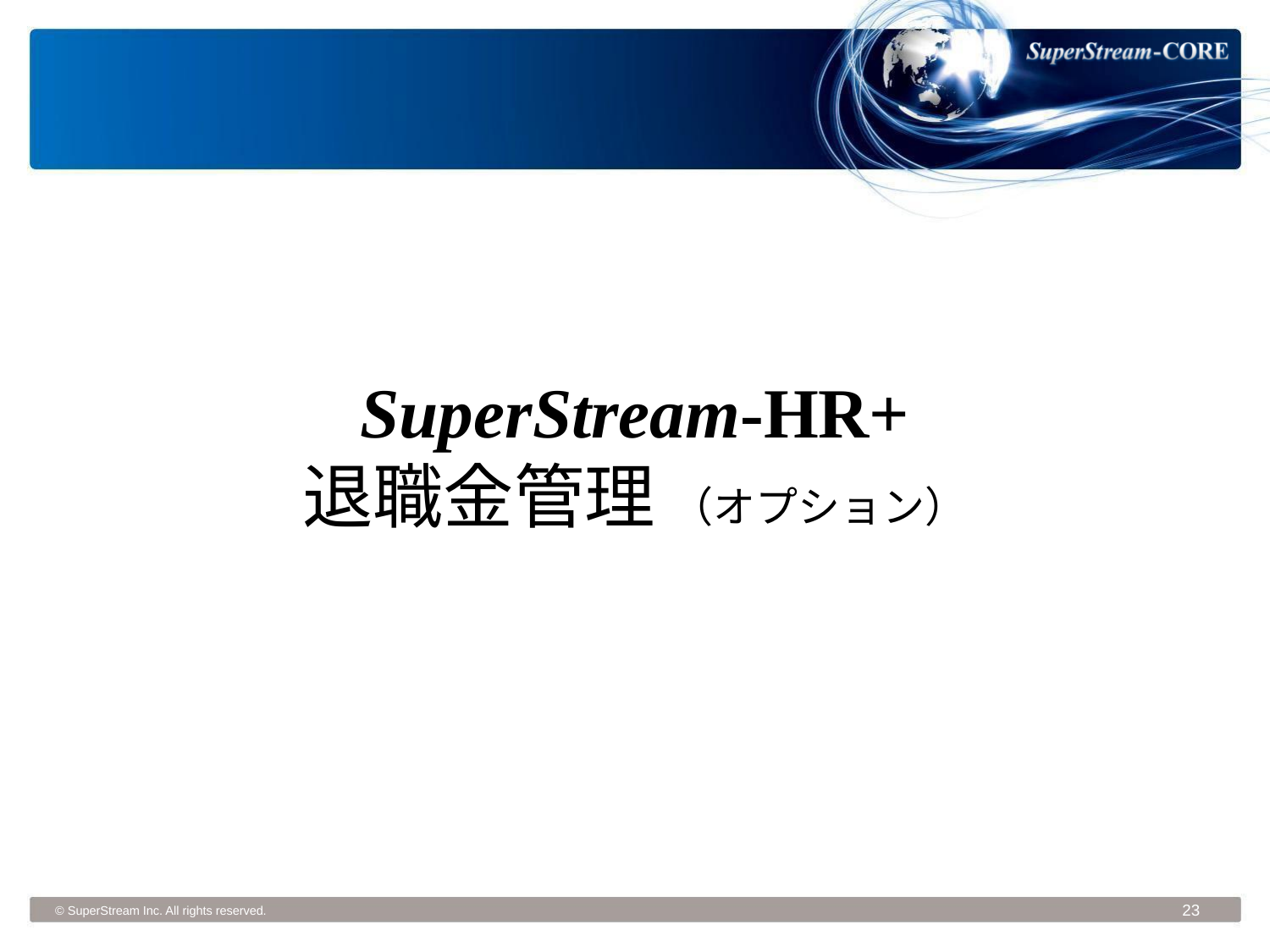

SuperStream-HR+
退職金管理 （オプション）

© SuperStream Inc. All rights reserved.
23